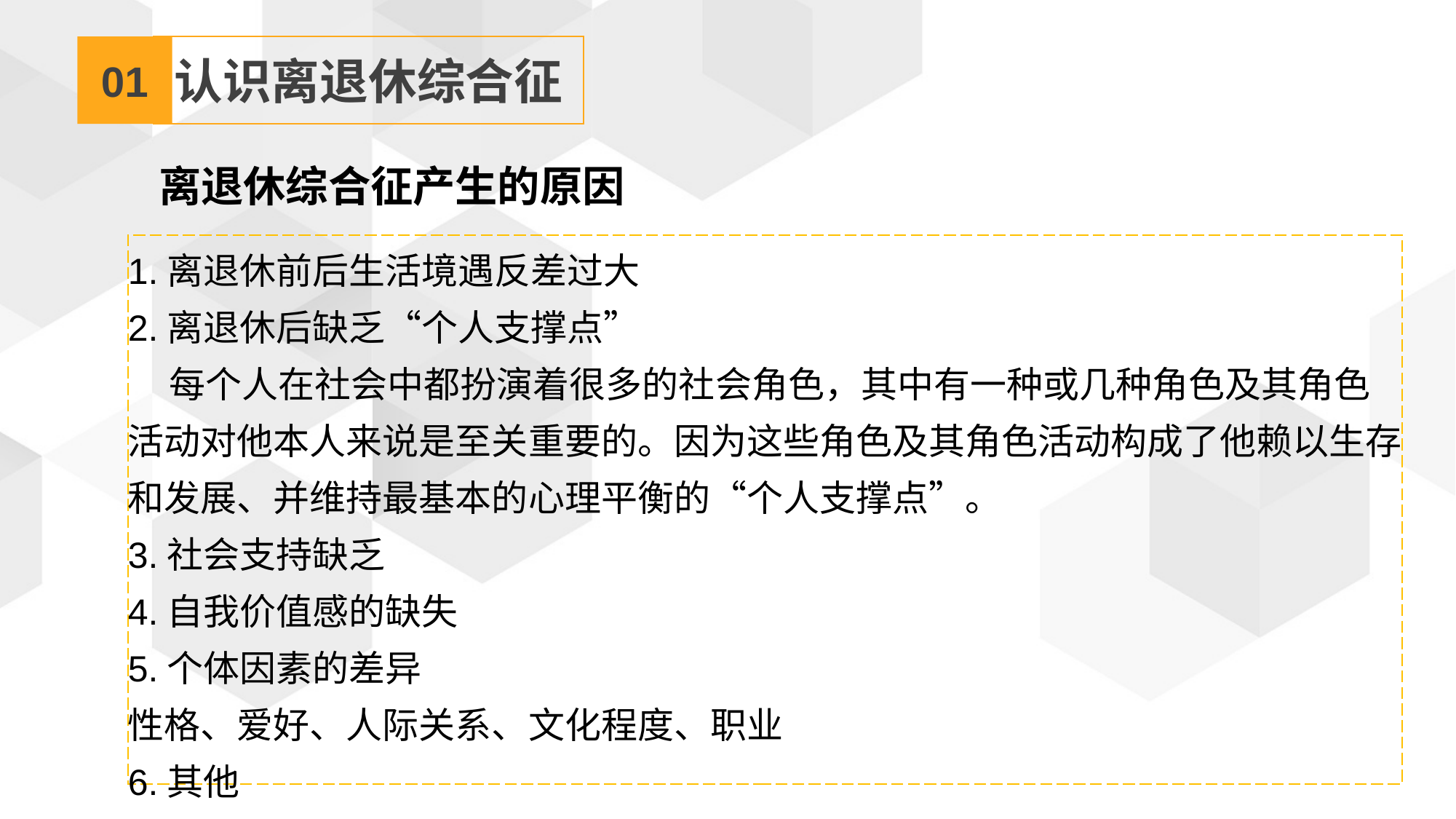

01
认识离退休综合征
离退休综合征产生的原因
1.离退休前后生活境遇反差过大
2.离退休后缺乏“个人支撑点”
    每个人在社会中都扮演着很多的社会角色，其中有一种或几种角色及其角色活动对他本人来说是至关重要的。因为这些角色及其角色活动构成了他赖以生存和发展、并维持最基本的心理平衡的“个人支撑点”。
3.社会支持缺乏
4.自我价值感的缺失
5.个体因素的差异
性格、爱好、人际关系、文化程度、职业
6.其他